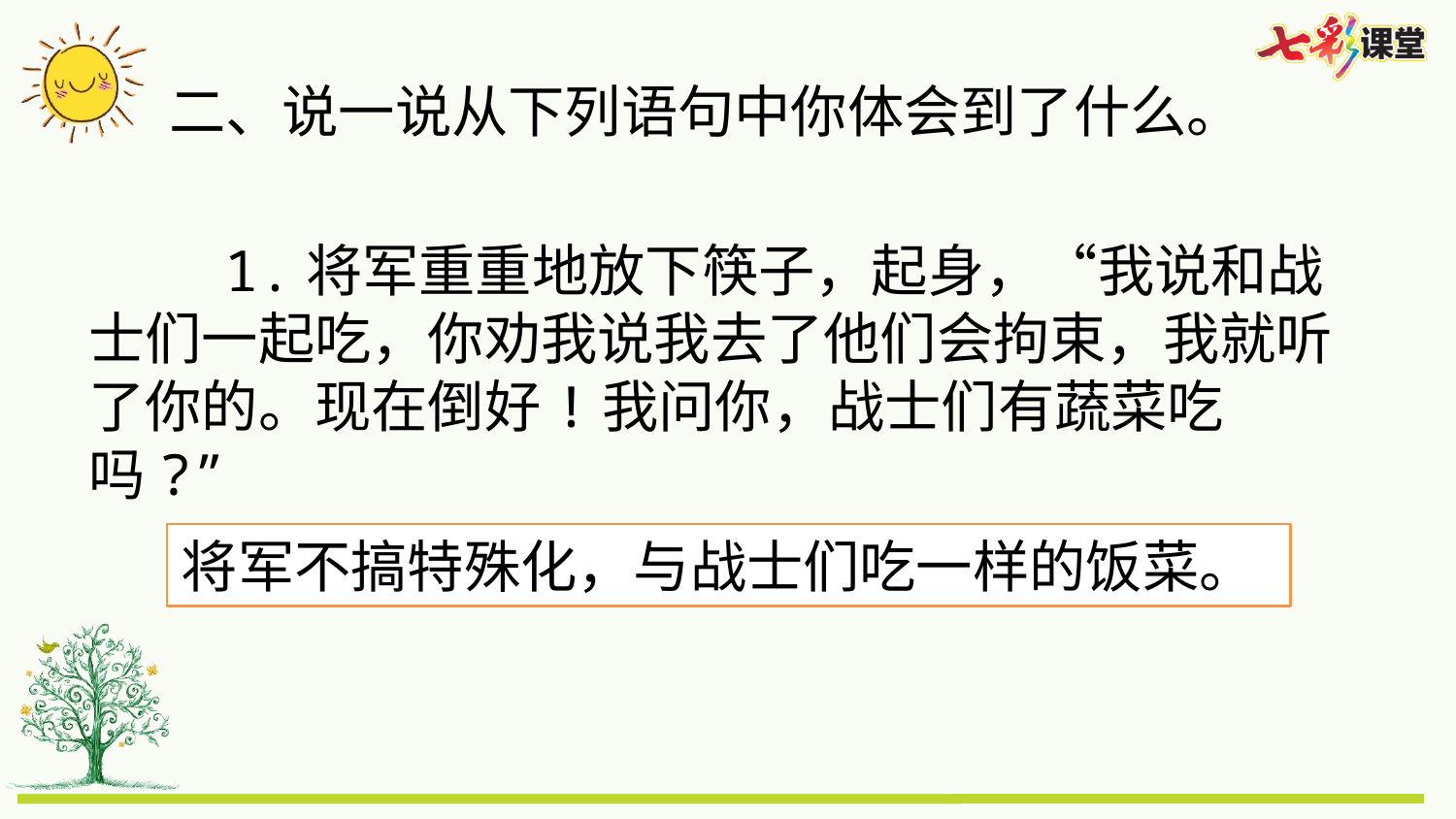

二、说一说从下列语句中你体会到了什么。
    1.将军重重地放下筷子，起身，“我说和战士们一起吃，你劝我说我去了他们会拘束，我就听了你的。现在倒好!我问你，战士们有蔬菜吃吗?”
将军不搞特殊化，与战士们吃一样的饭菜。